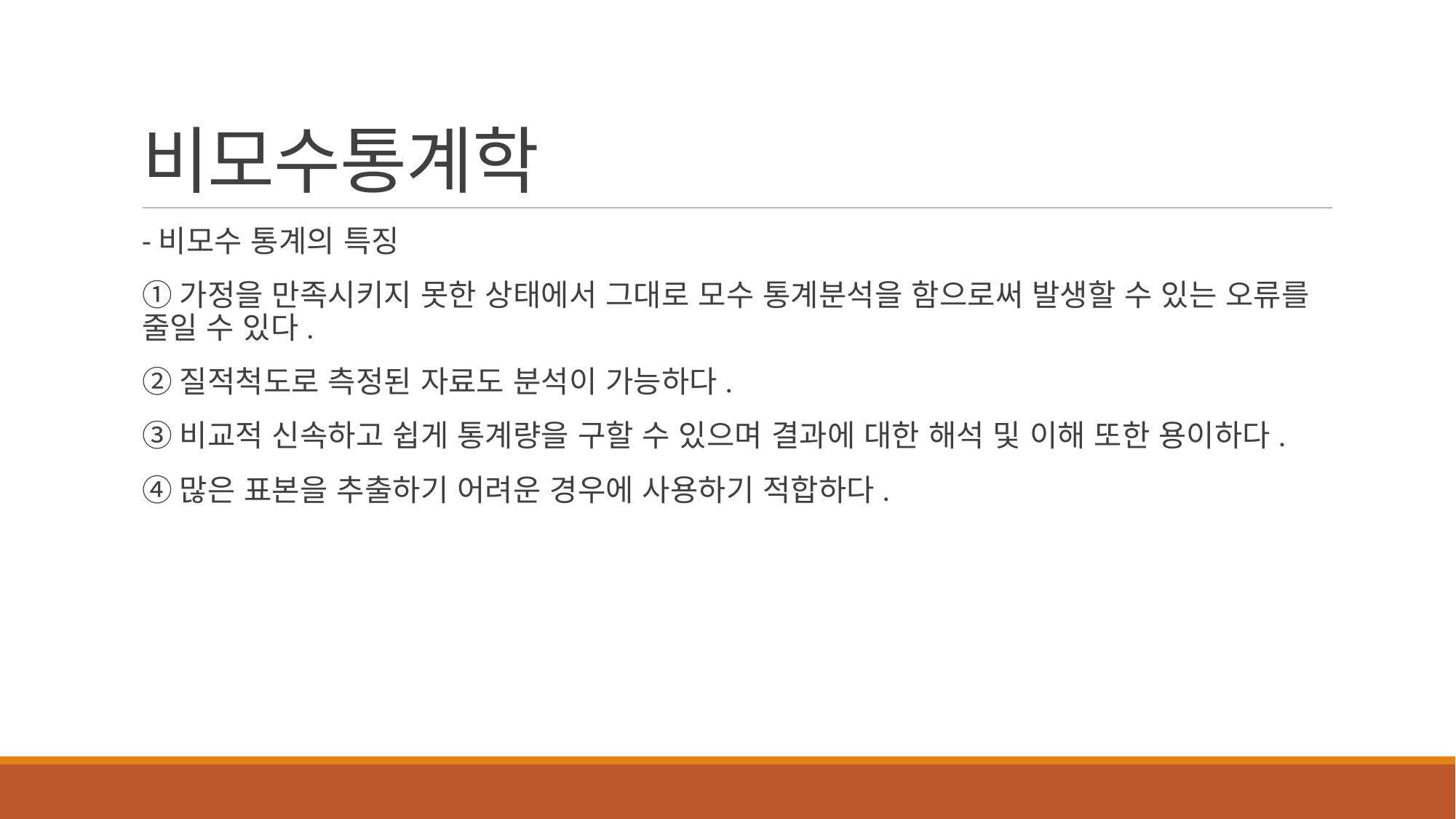

# 비모수통계학
-비모수 통계의 특징
①가정을 만족시키지 못한 상태에서 그대로 모수 통계분석을 함으로써 발생할 수 있는 오류를 줄일 수 있다.
②질적척도로 측정된 자료도 분석이 가능하다.
③비교적 신속하고 쉽게 통계량을 구할 수 있으며 결과에 대한 해석 및 이해 또한 용이하다.
④많은 표본을 추출하기 어려운 경우에 사용하기 적합하다.